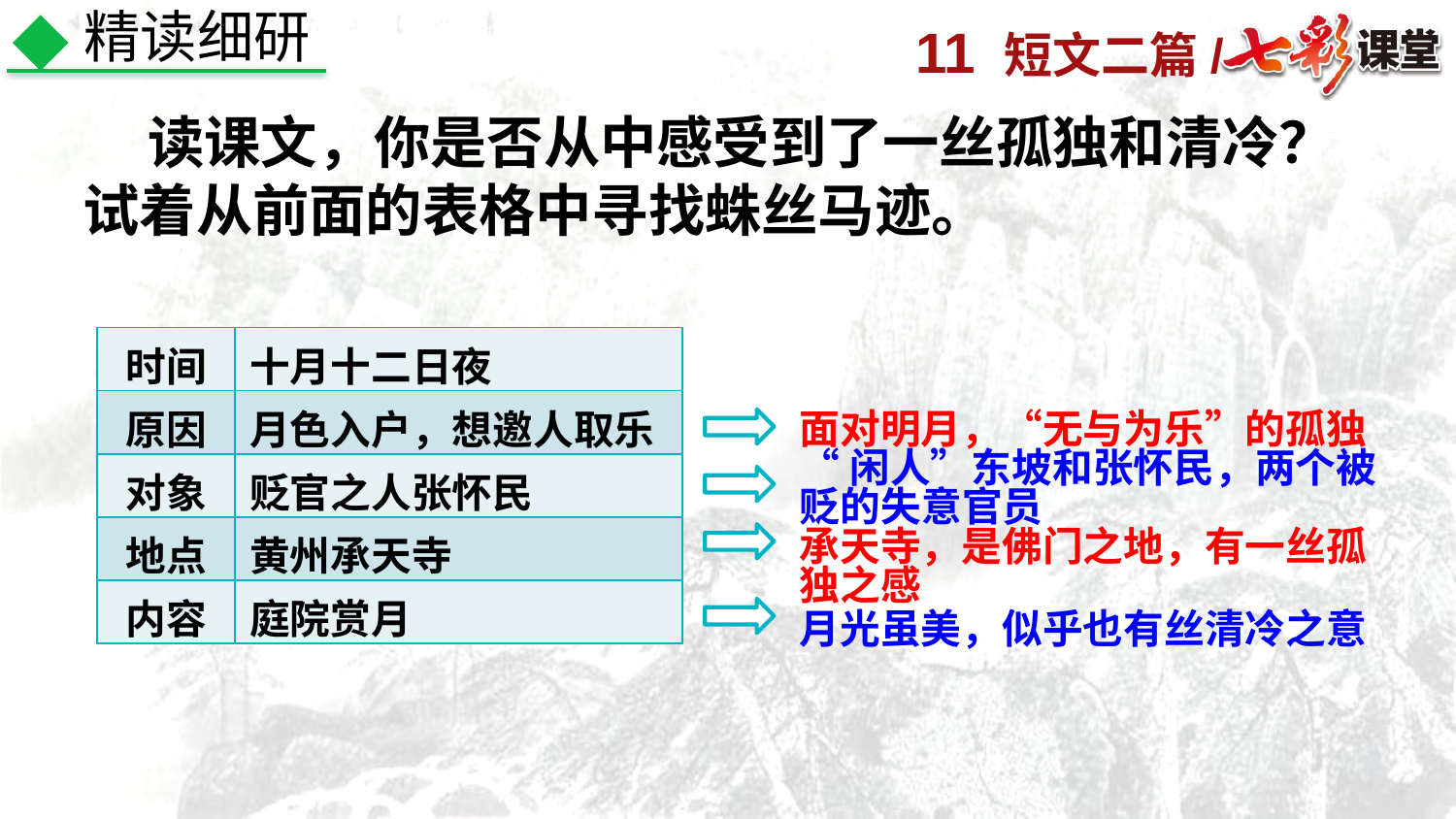

精读细研

    读课文，你是否从中感受到了一丝孤独和清冷？试着从前面的表格中寻找蛛丝马迹。
| 时间 | 十月十二日夜 |
| --- | --- |
| 原因 | 月色入户，想邀人取乐 |
| 对象 | 贬官之人张怀民 |
| 地点 | 黄州承天寺 |
| 内容 | 庭院赏月 |
面对明月，“无与为乐”的孤独

“闲人”东坡和张怀民，两个被贬的失意官员

承天寺，是佛门之地，有一丝孤独之感

月光虽美，似乎也有丝清冷之意